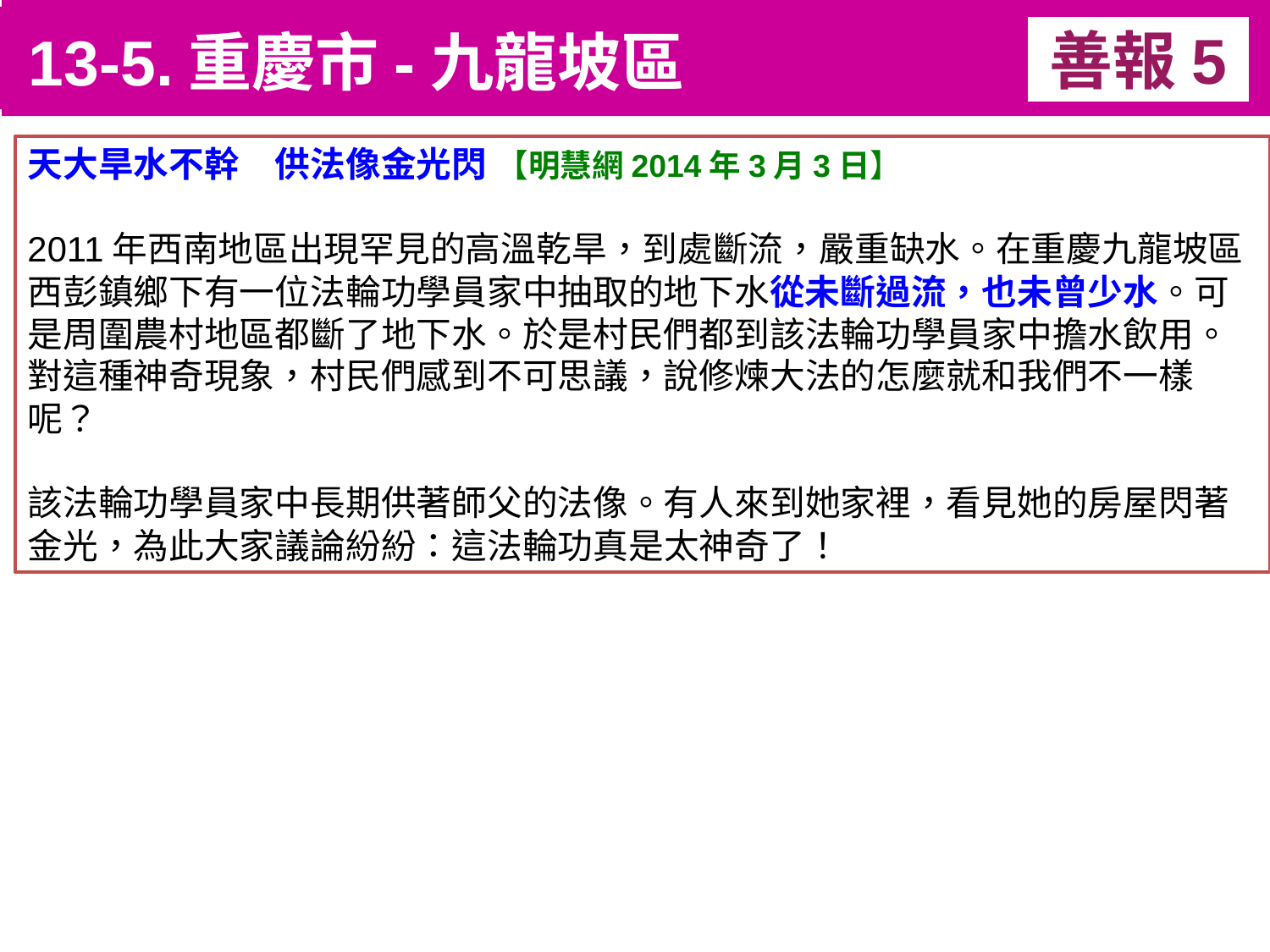

13-5.重慶市-九龍坡區
善報5
11-3. XX市官員惡報實例
天大旱水不幹　供法像金光閃 【明慧網2014年3月3日】

2011年西南地區出現罕見的高溫乾旱，到處斷流，嚴重缺水。在重慶九龍坡區西彭鎮鄉下有一位法輪功學員家中抽取的地下水從未斷過流，也未曾少水。可是周圍農村地區都斷了地下水。於是村民們都到該法輪功學員家中擔水飲用。對這種神奇現象，村民們感到不可思議，說修煉大法的怎麼就和我們不一樣呢？

該法輪功學員家中長期供著師父的法像。有人來到她家裡，看見她的房屋閃著金光，為此大家議論紛紛：這法輪功真是太神奇了！